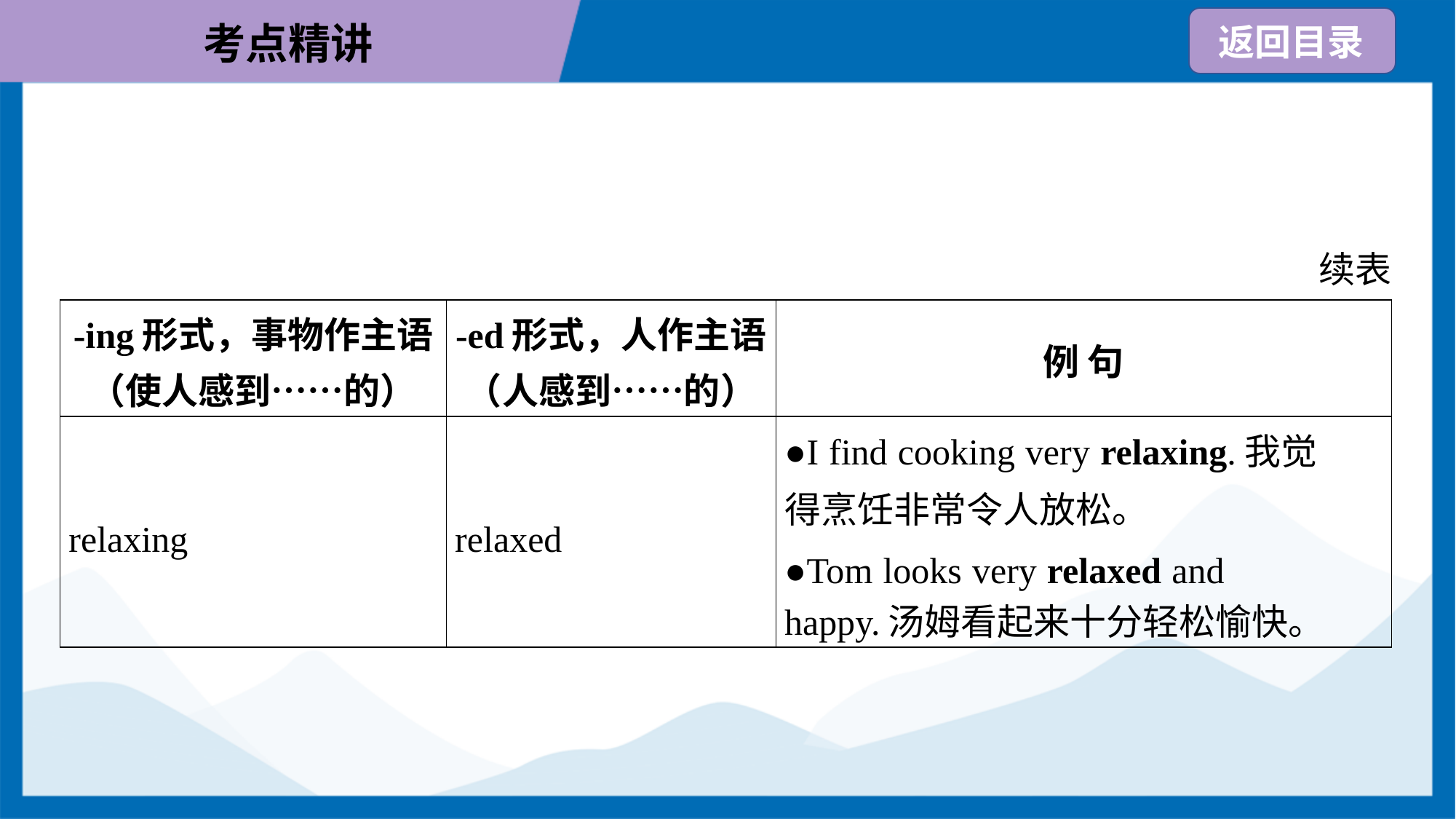

续表
| -ing形式，事物作主语 （使人感到……的） | -ed形式，人作主语 （人感到……的） | 例 句 |
| --- | --- | --- |
| relaxing | relaxed | ●I find cooking very relaxing.我觉 得烹饪非常令人放松。 ●Tom looks very relaxed and happy.汤姆看起来十分轻松愉快。 |